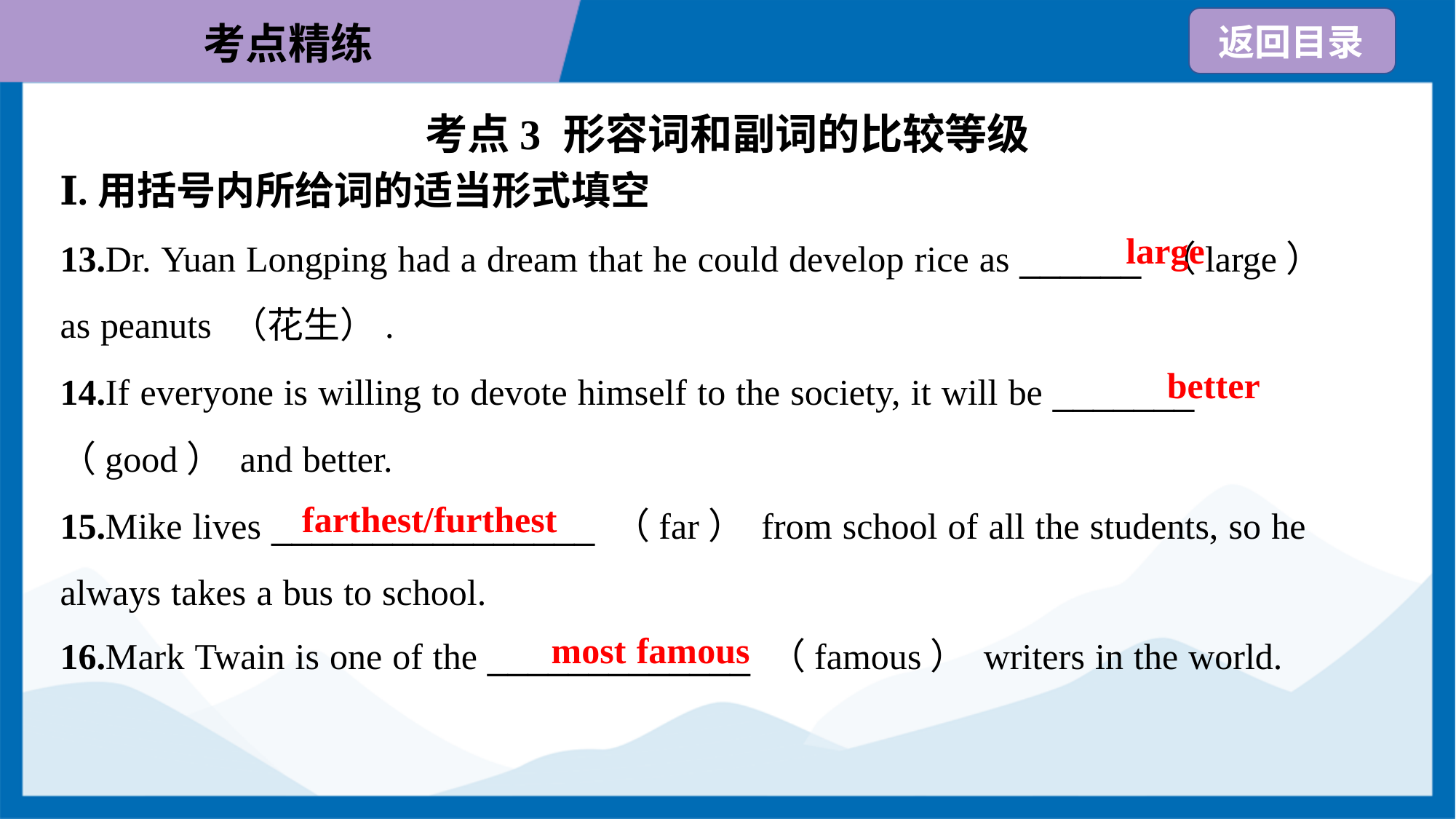

考点3 形容词和副词的比较等级
Ⅰ.用括号内所给词的适当形式填空
large
13.Dr. Yuan Longping had a dream that he could develop rice as ______ （large）
as peanuts （花生）.
14.If everyone is willing to devote himself to the society, it will be _______
（good） and better.
15.Mike lives ________________ （far） from school of all the students, so he
always takes a bus to school.
16.Mark Twain is one of the _____________ （famous） writers in the world.
better
farthest/furthest
most famous